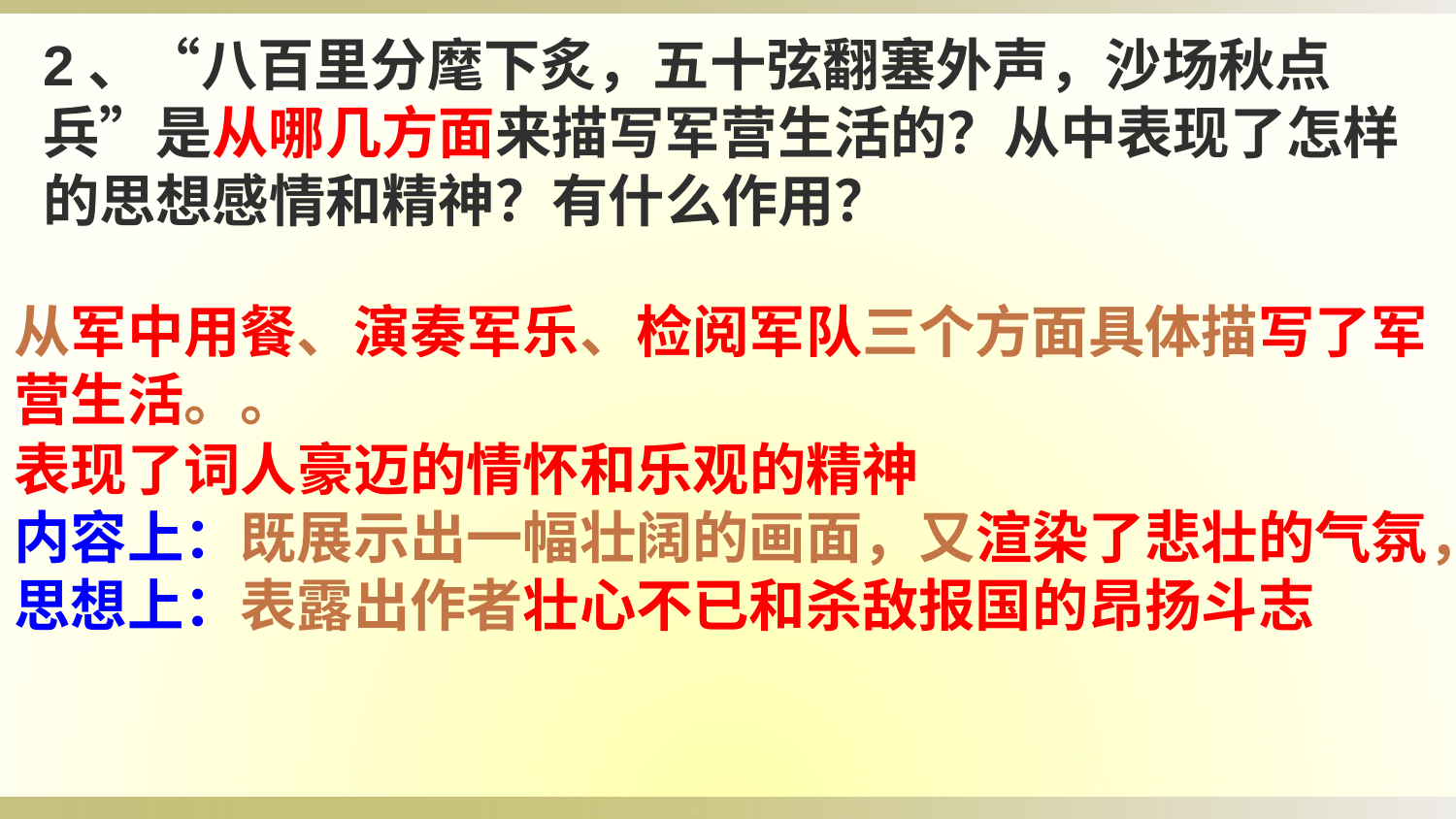

2、“八百里分麾下炙，五十弦翻塞外声，沙场秋点兵”是从哪几方面来描写军营生活的？从中表现了怎样的思想感情和精神？有什么作用？
从军中用餐、演奏军乐、检阅军队三个方面具体描写了军营生活。。
表现了词人豪迈的情怀和乐观的精神
内容上：既展示出一幅壮阔的画面，又渲染了悲壮的气氛，
思想上：表露出作者壮心不已和杀敌报国的昂扬斗志